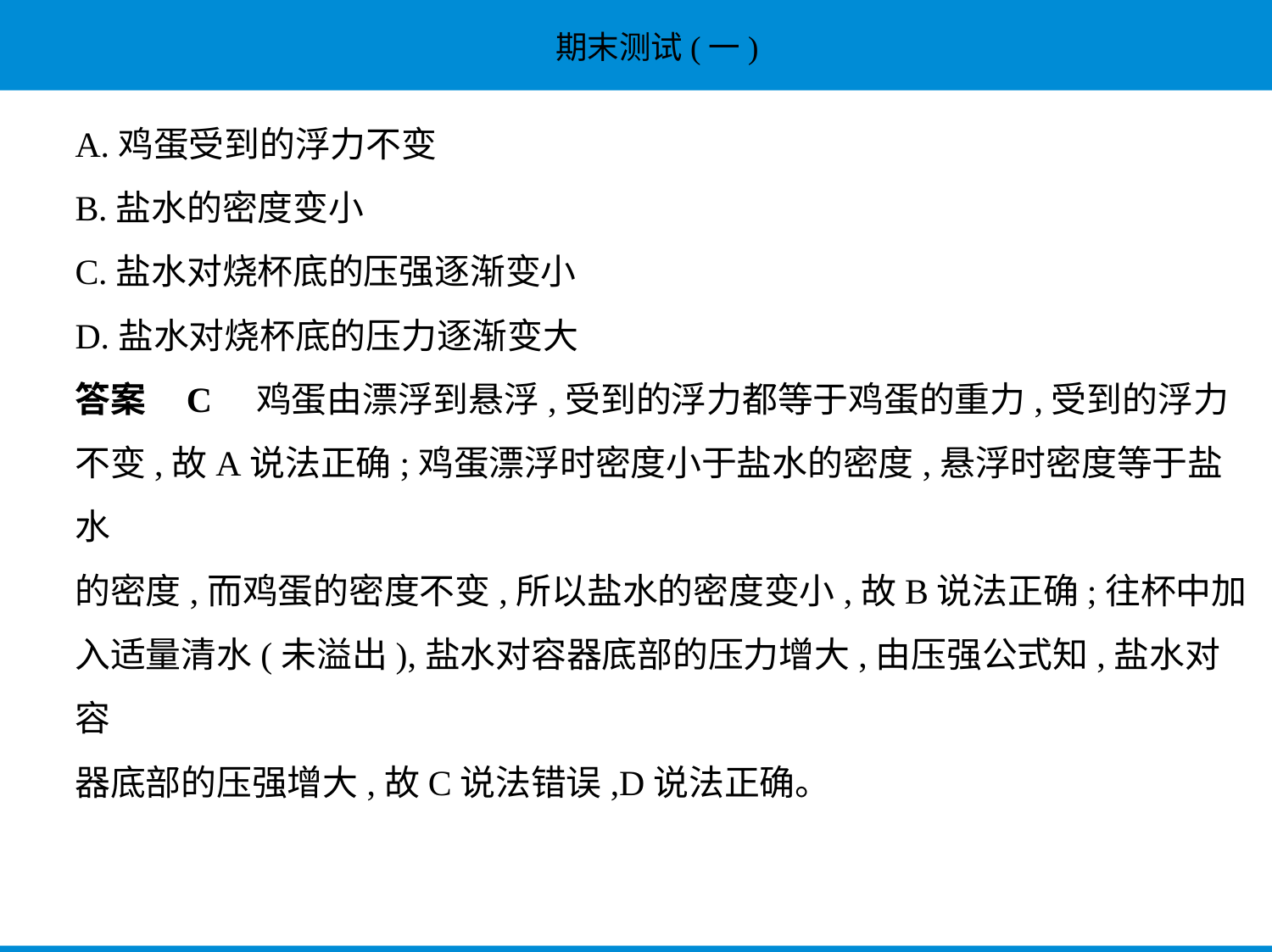

A.鸡蛋受到的浮力不变
B.盐水的密度变小
C.盐水对烧杯底的压强逐渐变小
D.盐水对烧杯底的压力逐渐变大
答案    C　鸡蛋由漂浮到悬浮,受到的浮力都等于鸡蛋的重力,受到的浮力
不变,故A说法正确;鸡蛋漂浮时密度小于盐水的密度,悬浮时密度等于盐水
的密度,而鸡蛋的密度不变,所以盐水的密度变小,故B说法正确;往杯中加
入适量清水(未溢出),盐水对容器底部的压力增大,由压强公式知,盐水对容
器底部的压强增大,故C说法错误,D说法正确。